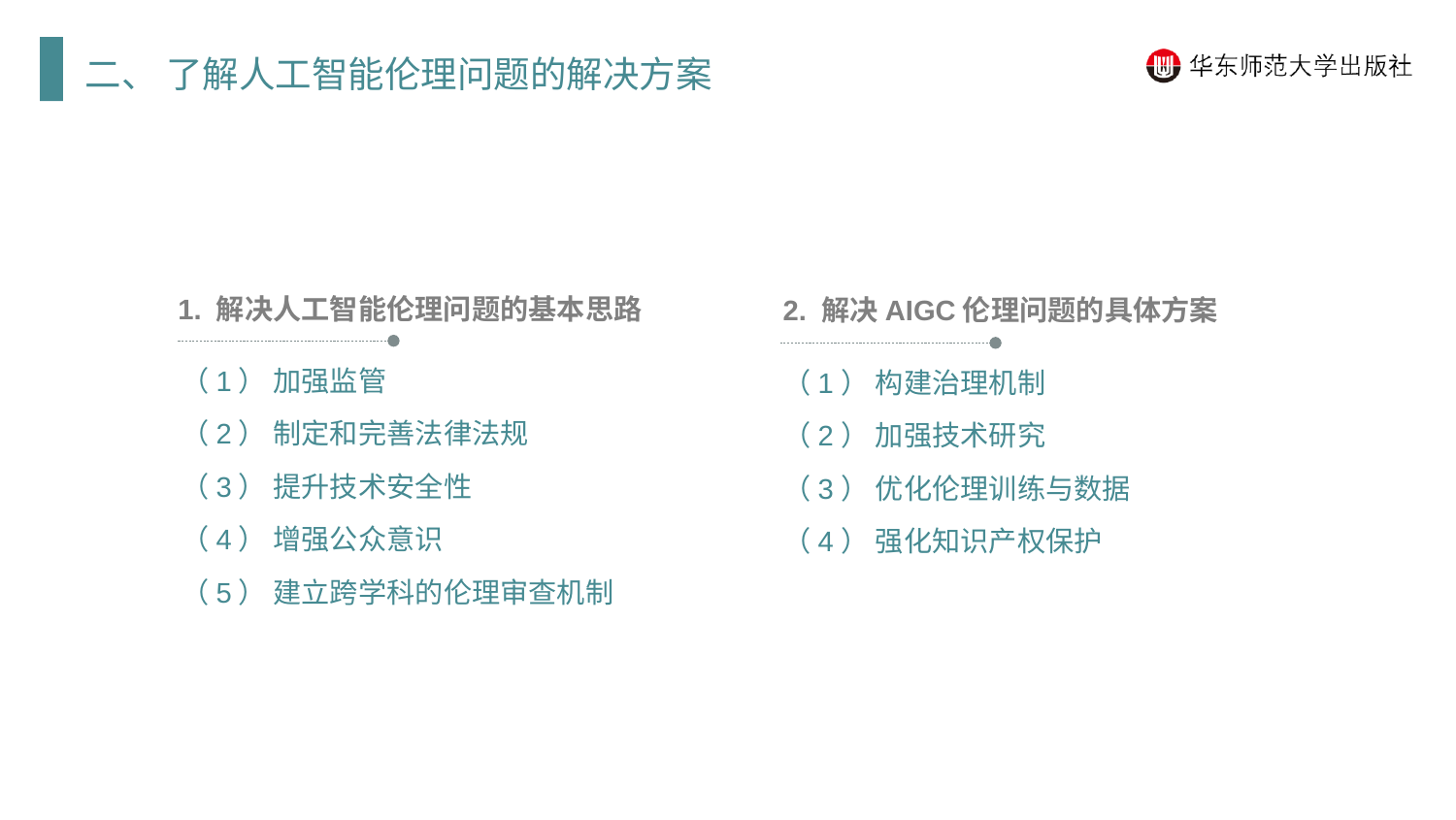

二、 了解人工智能伦理问题的解决方案
1. 解决人工智能伦理问题的基本思路
（1） 加强监管
（2） 制定和完善法律法规
（3） 提升技术安全性
（4） 增强公众意识
（5） 建立跨学科的伦理审查机制
2. 解决AIGC伦理问题的具体方案
（1） 构建治理机制
（2） 加强技术研究
（3） 优化伦理训练与数据
（4） 强化知识产权保护